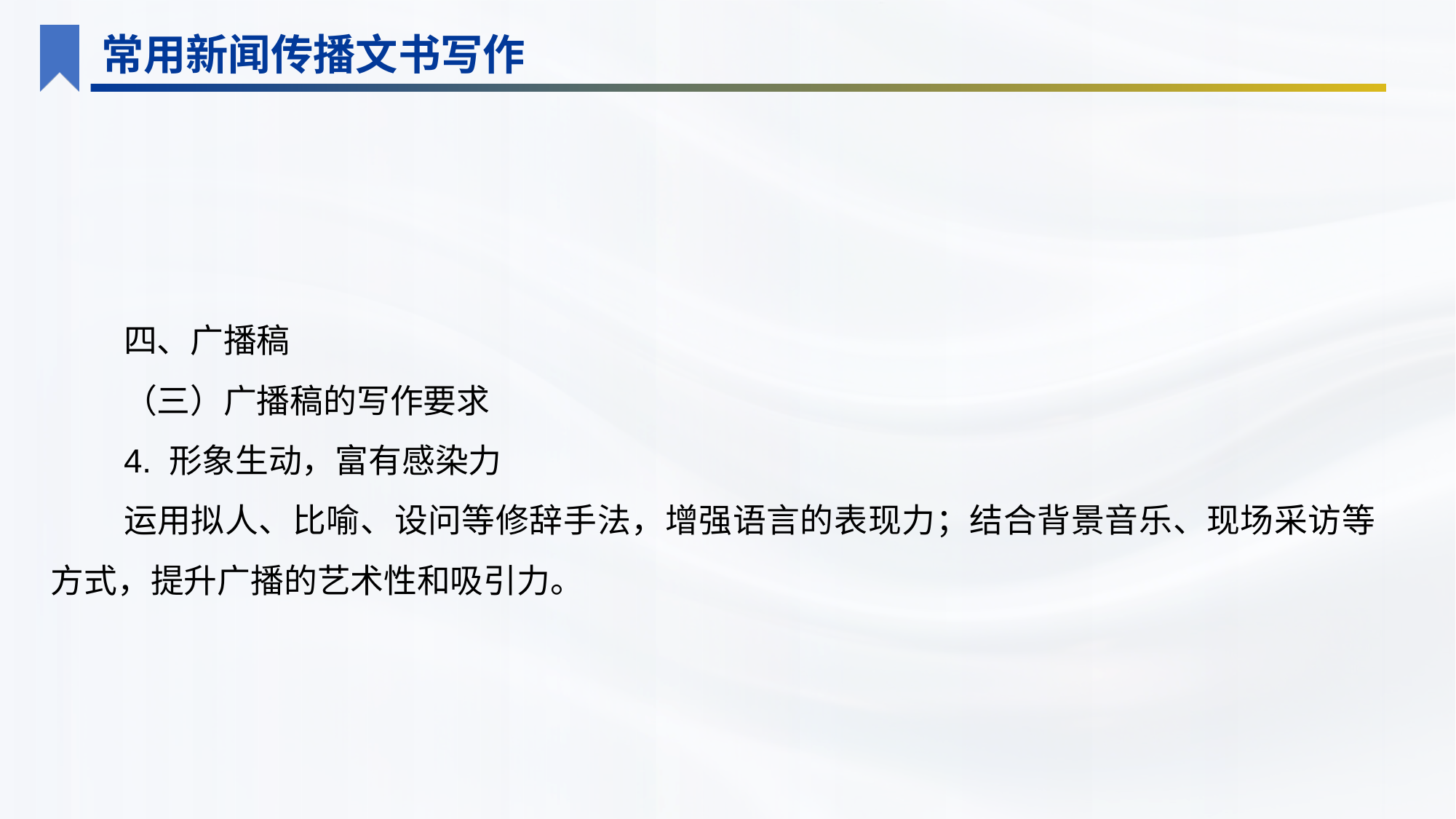

常用新闻传播文书写作
四、广播稿
（三）广播稿的写作要求
4. 形象生动，富有感染力
运用拟人、比喻、设问等修辞手法，增强语言的表现力；结合背景音乐、现场采访等方式，提升广播的艺术性和吸引力。